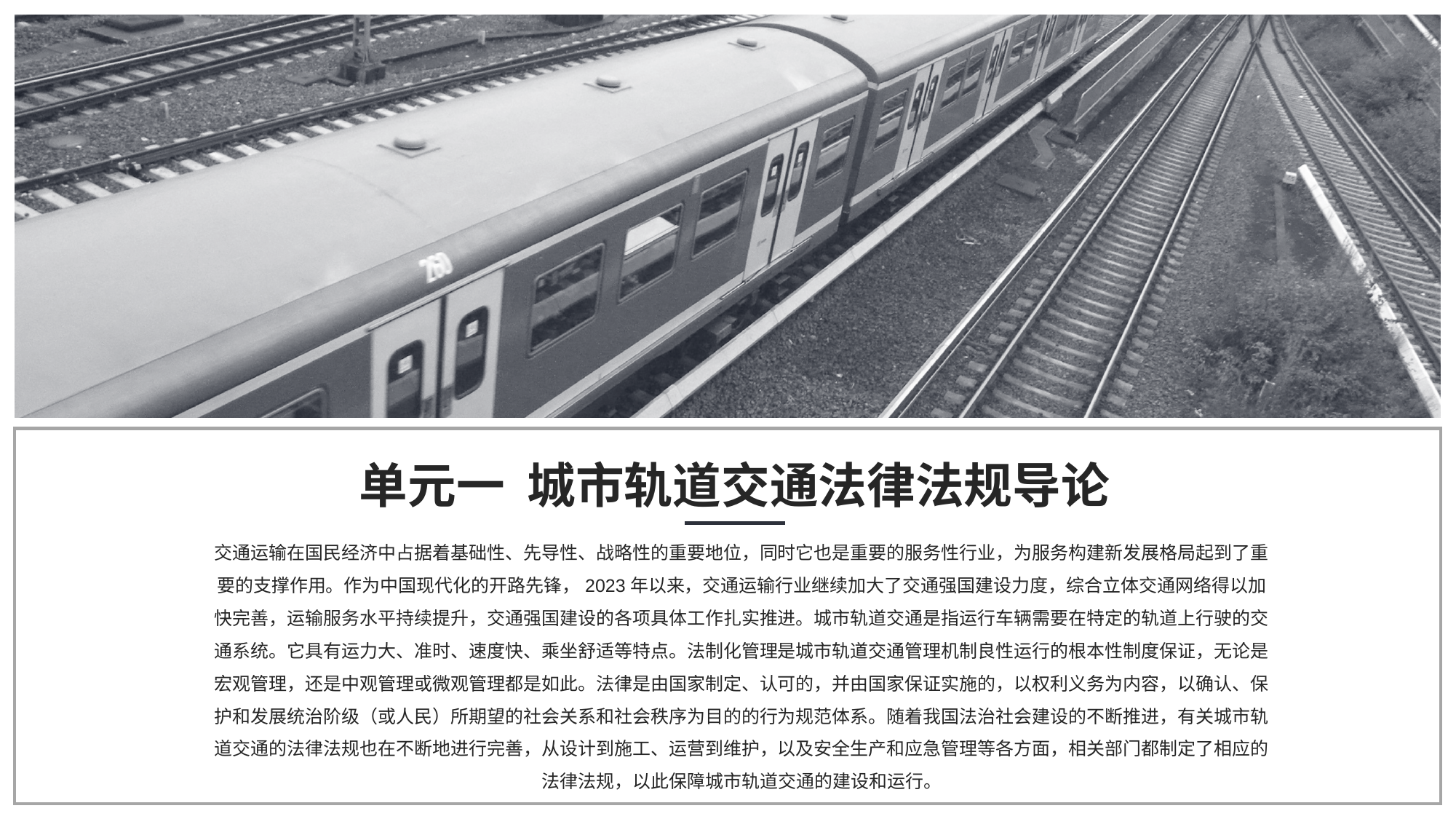

单元一  城市轨道交通法律法规导论
交通运输在国民经济中占据着基础性、先导性、战略性的重要地位，同时它也是重要的服务性行业，为服务构建新发展格局起到了重要的支撑作用。作为中国现代化的开路先锋，2023年以来，交通运输行业继续加大了交通强国建设力度，综合立体交通网络得以加快完善，运输服务水平持续提升，交通强国建设的各项具体工作扎实推进。城市轨道交通是指运行车辆需要在特定的轨道上行驶的交通系统。它具有运力大、准时、速度快、乘坐舒适等特点。法制化管理是城市轨道交通管理机制良性运行的根本性制度保证，无论是宏观管理，还是中观管理或微观管理都是如此。法律是由国家制定、认可的，并由国家保证实施的，以权利义务为内容，以确认、保护和发展统治阶级（或人民）所期望的社会关系和社会秩序为目的的行为规范体系。随着我国法治社会建设的不断推进，有关城市轨道交通的法律法规也在不断地进行完善，从设计到施工、运营到维护，以及安全生产和应急管理等各方面，相关部门都制定了相应的法律法规，以此保障城市轨道交通的建设和运行。